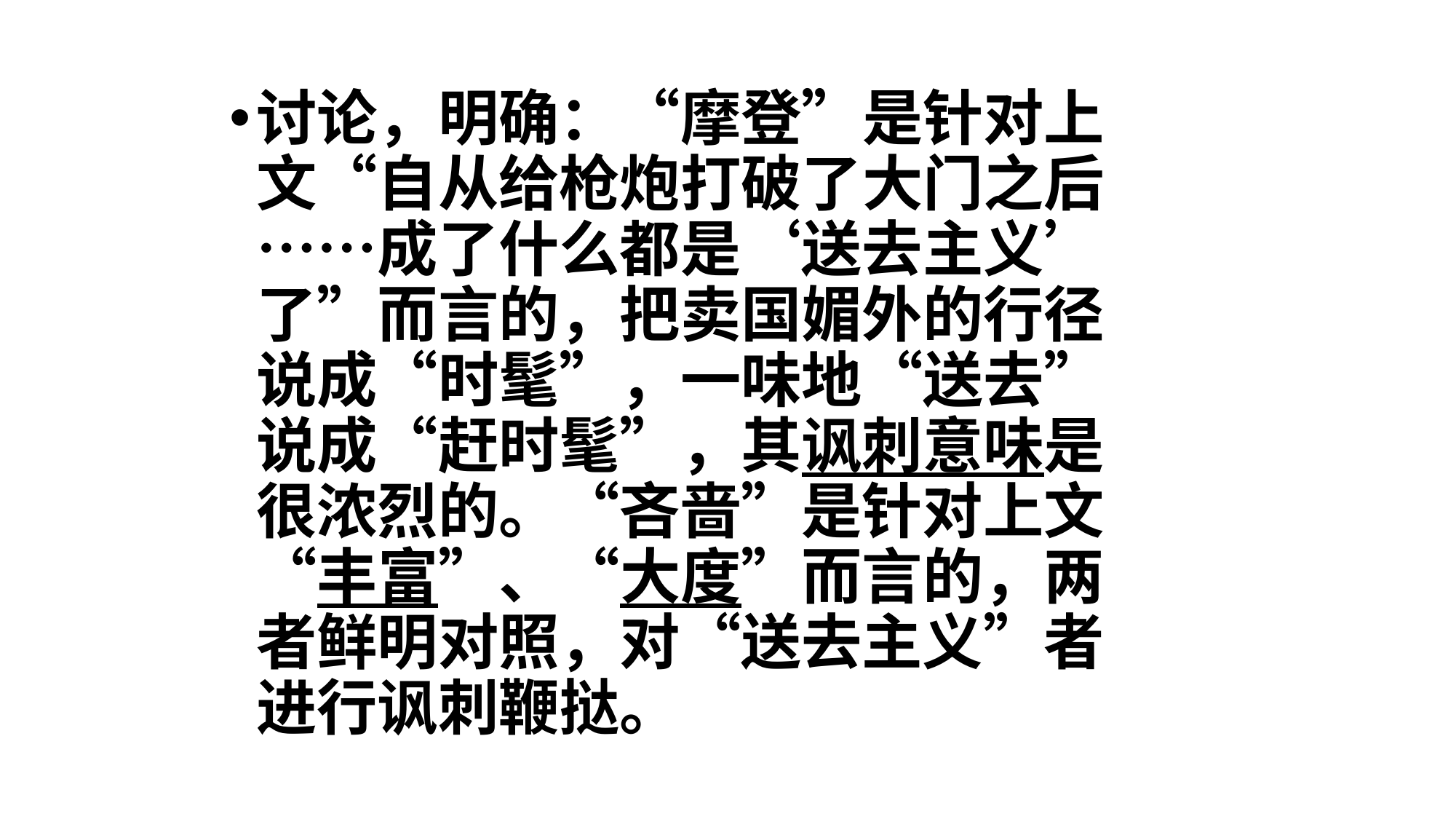

讨论，明确：“摩登”是针对上文“自从给枪炮打破了大门之后……成了什么都是‘送去主义’了”而言的，把卖国媚外的行径说成“时髦”，一味地“送去”说成“赶时髦”，其讽刺意味是很浓烈的。“吝啬”是针对上文“丰富”、“大度”而言的，两者鲜明对照，对“送去主义”者进行讽刺鞭挞。